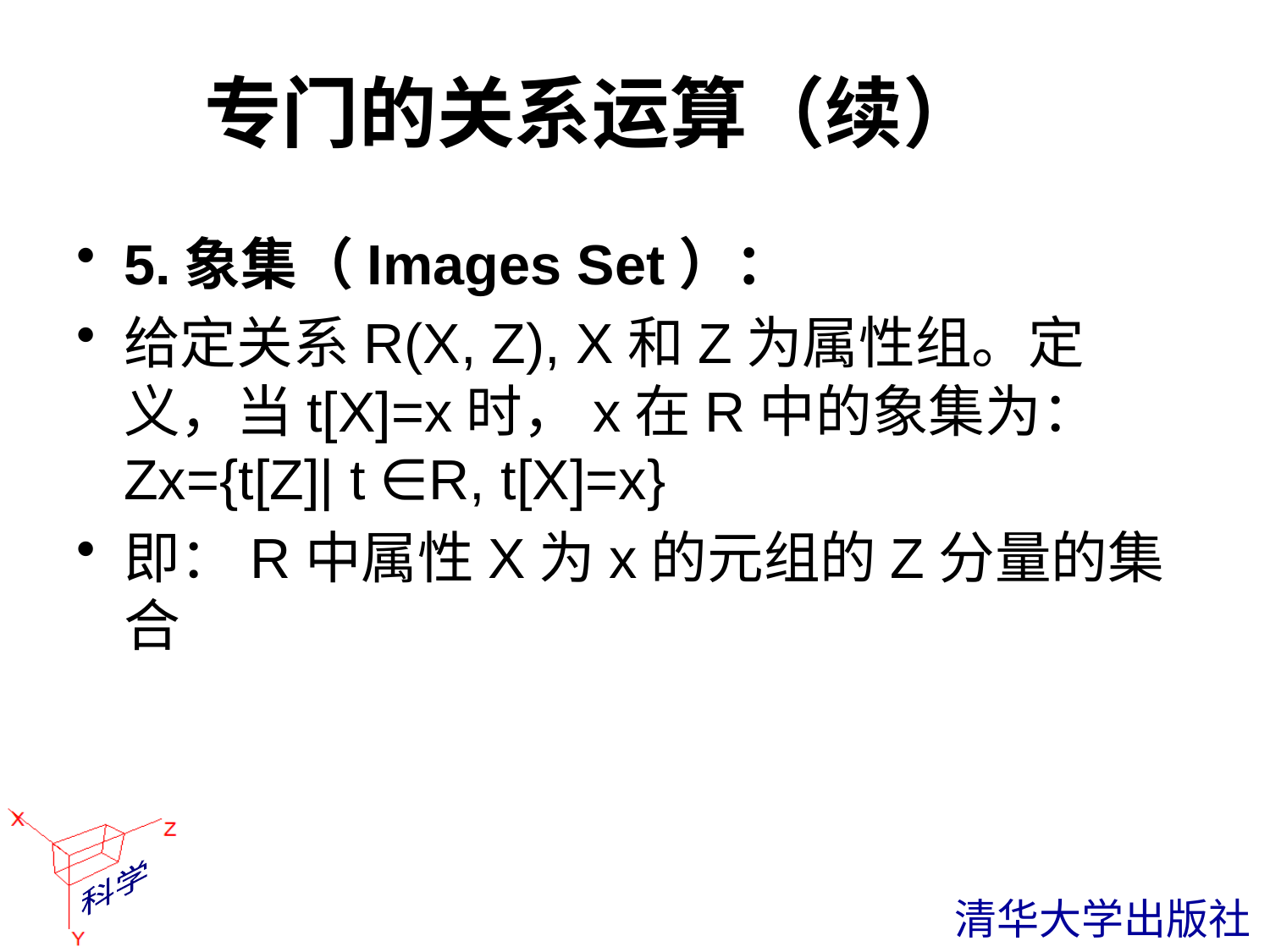

# 专门的关系运算（续）
5.象集（Images Set）：
给定关系R(X, Z), X和Z为属性组。定义，当t[X]=x时，x在R中的象集为：Zx={t[Z]| t ∈R, t[X]=x}
即：R中属性X为x的元组的Z分量的集合

      清华大学出版社